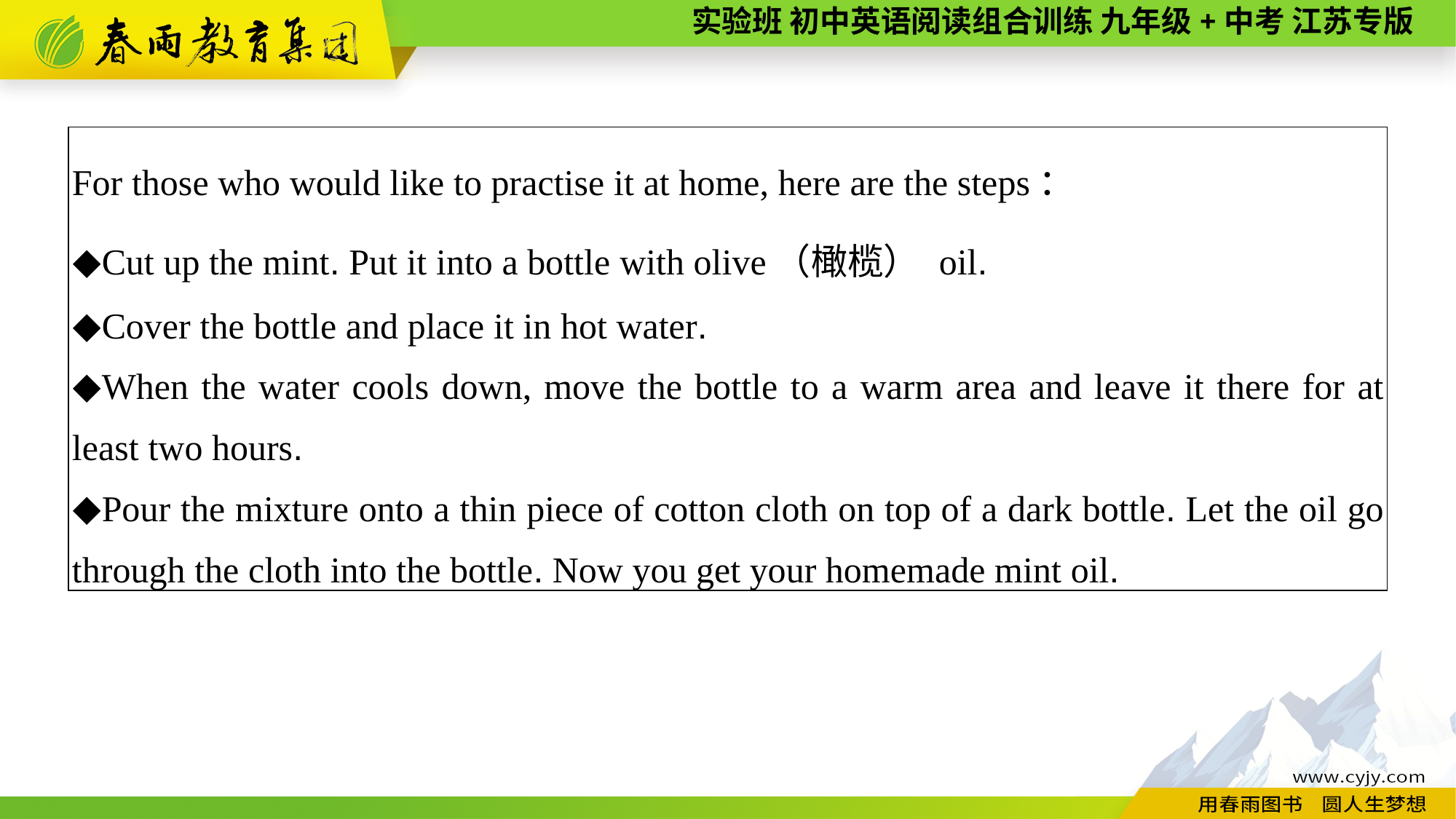

| For those who would like to practise it at home, here are the steps： ◆Cut up the mint. Put it into a bottle with olive（橄榄） oil. ◆Cover the bottle and place it in hot water. ◆When the water cools down, move the bottle to a warm area and leave it there for at least two hours. ◆Pour the mixture onto a thin piece of cotton cloth on top of a dark bottle. Let the oil go through the cloth into the bottle. Now you get your homemade mint oil. |
| --- |